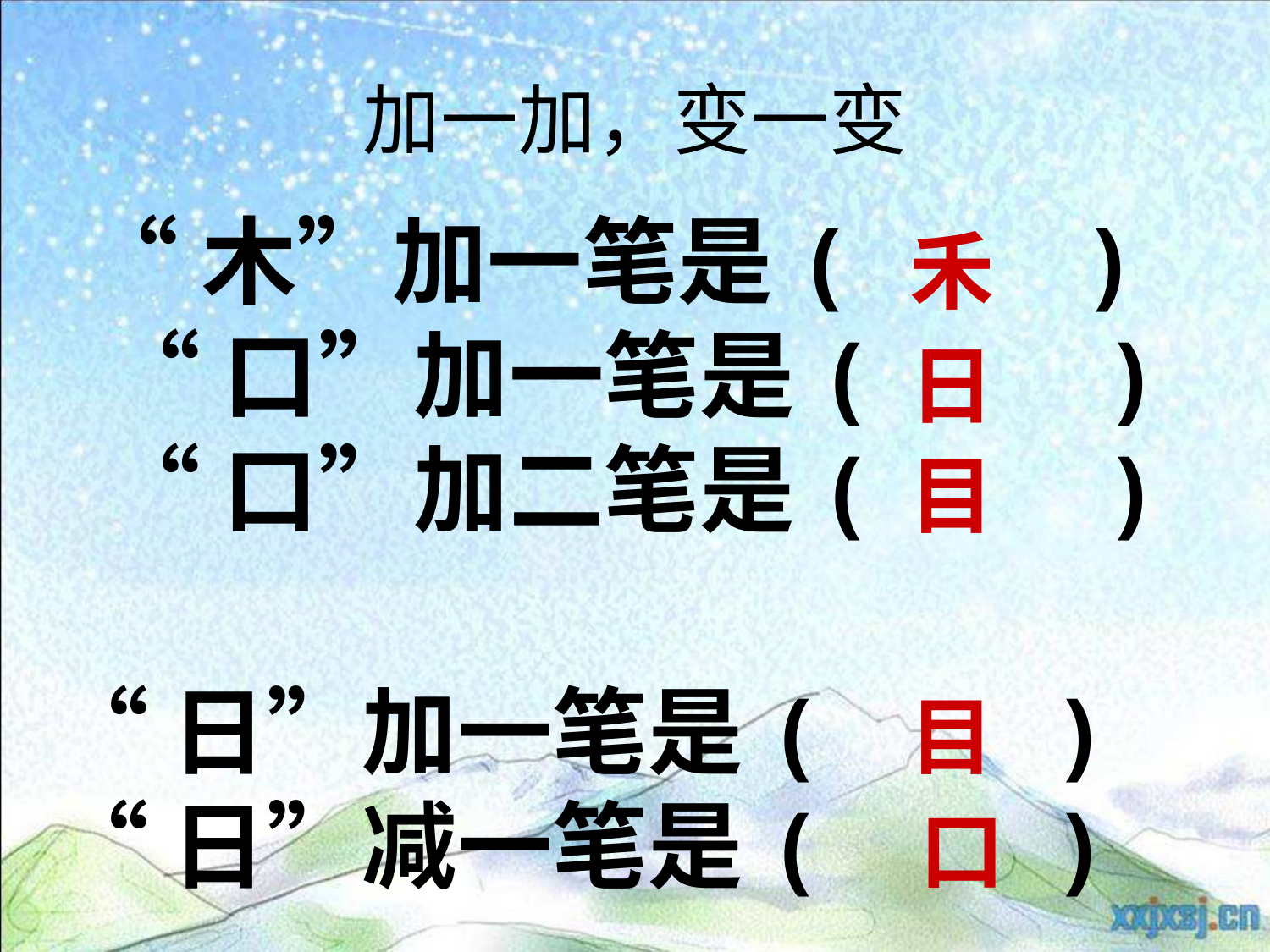

# 加一加，变一变
“木”加一笔是(    )
 “口”加一笔是(    )
 “口”加二笔是(    )
禾
日
目
“日”加一笔是(    )
“日”减一笔是(    )
目
口